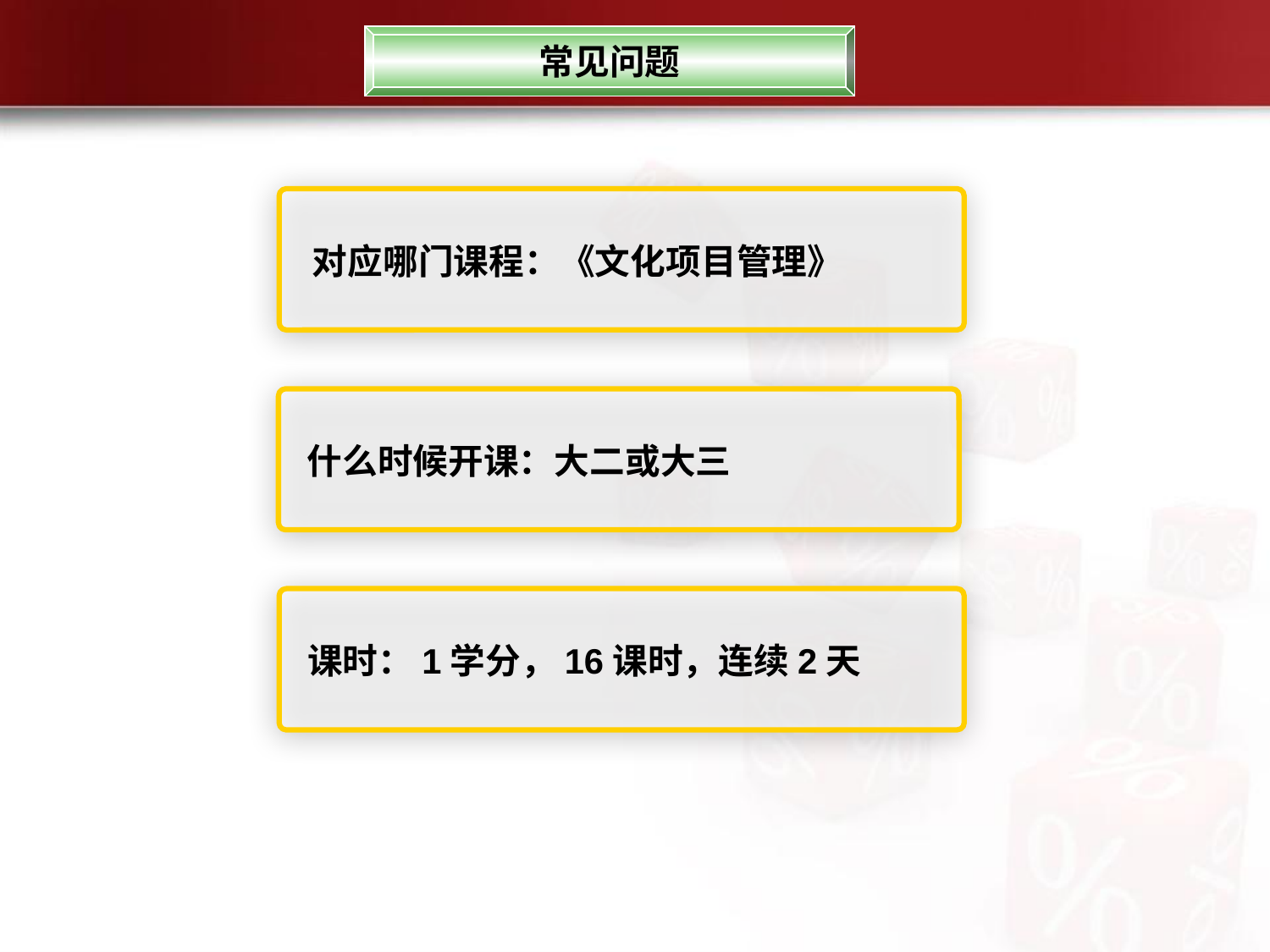

常见问题

对应哪门课程：《文化项目管理》

什么时候开课：大二或大三

课时：1学分，16课时，连续2天